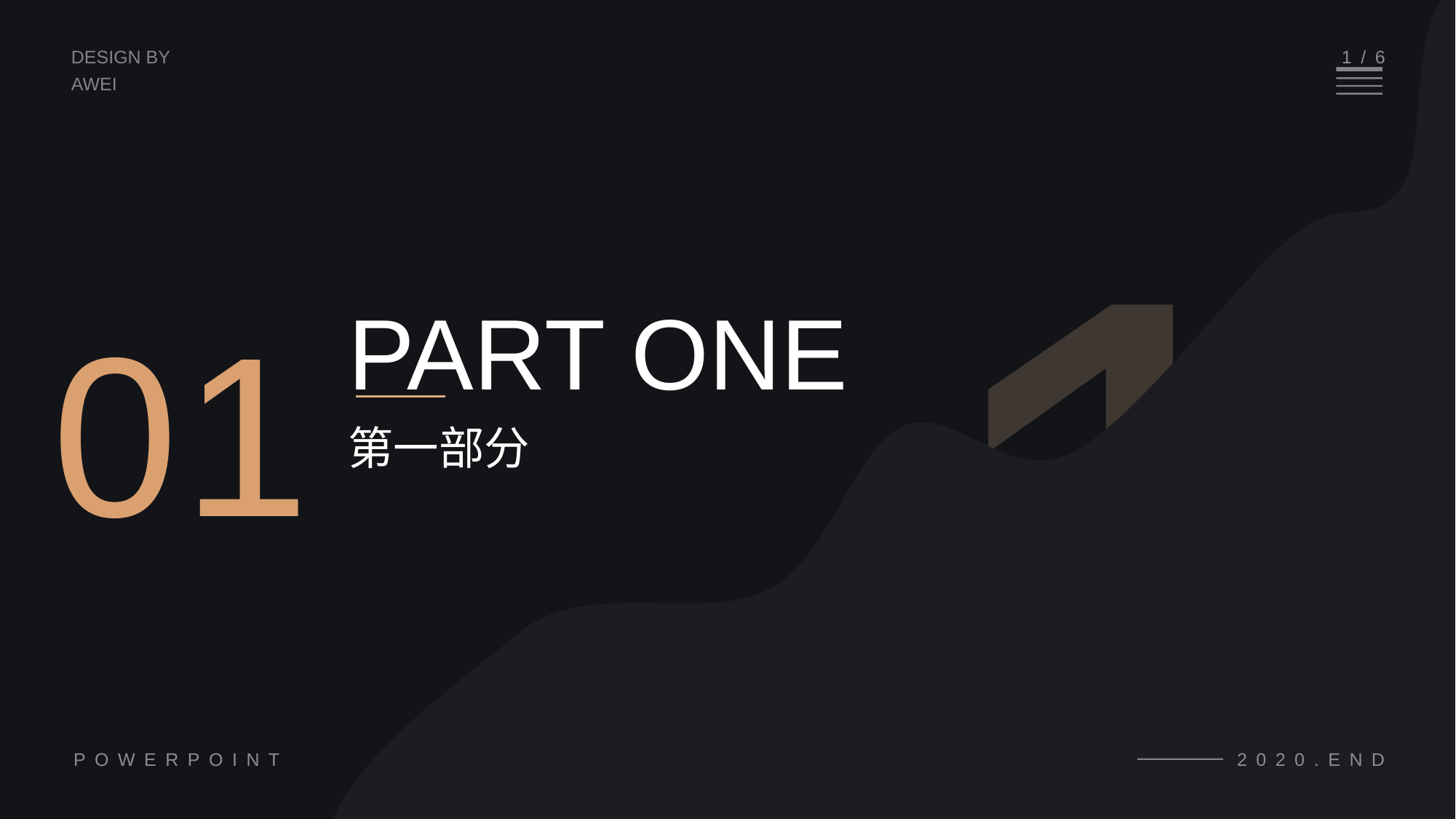

1

1/6

DESIGN BY
AWEI

01

PART ONE
第一部分
POWERPOINT
2020.END